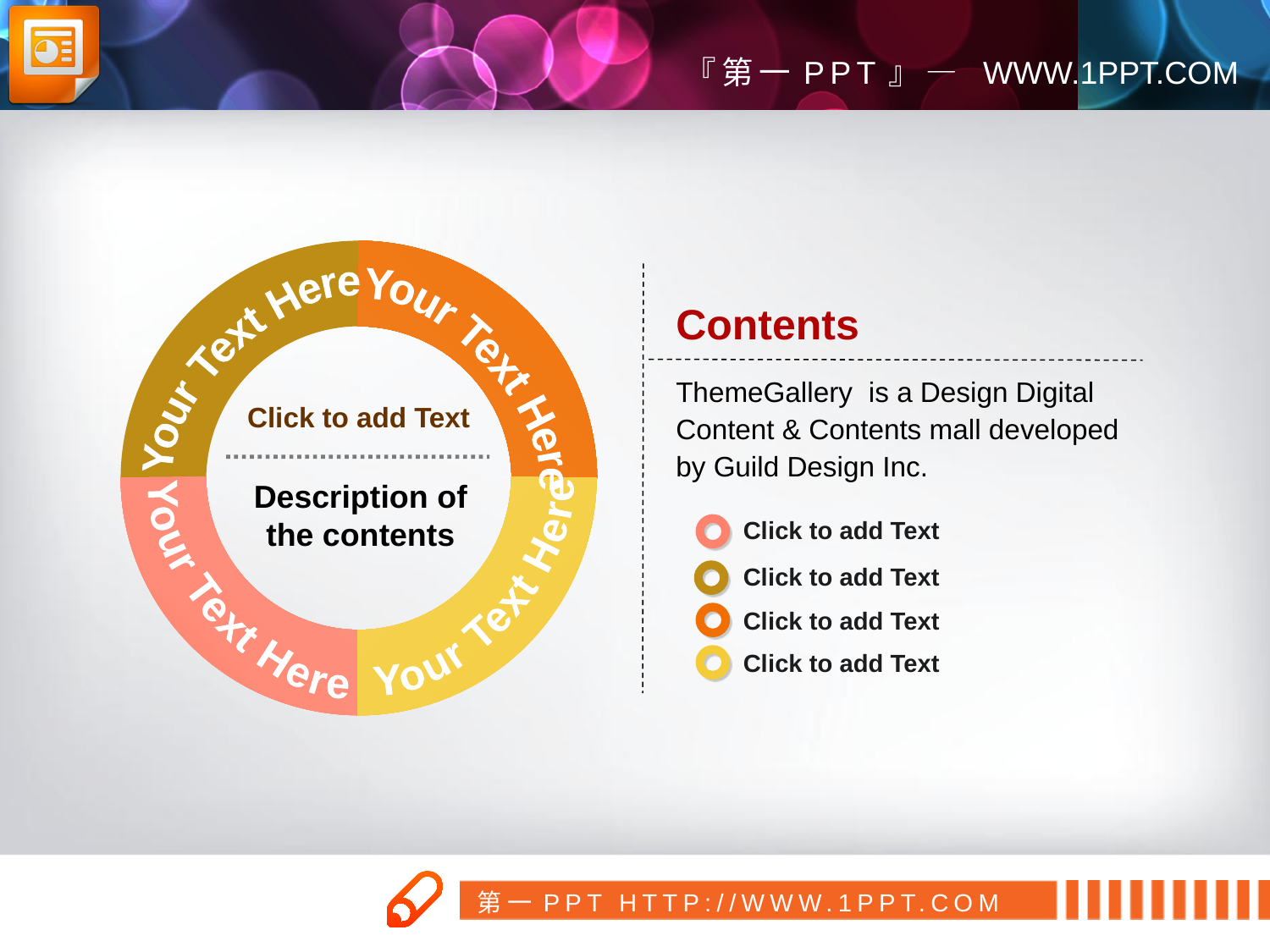

PPT模板下载：www.1ppt.com/moban/     行业PPT模板：www.1ppt.com/hangye/
节日PPT模板：www.1ppt.com/jieri/           PPT素材下载：www.1ppt.com/sucai/
PPT背景图片：www.1ppt.com/beijing/      PPT图表下载：www.1ppt.com/tubiao/
优秀PPT下载：www.1ppt.com/xiazai/        PPT教程： www.1ppt.com/powerpoint/
Word教程： www.1ppt.com/word/              Excel教程：www.1ppt.com/excel/
资料下载：www.1ppt.com/ziliao/                PPT课件下载：www.1ppt.com/kejian/
范文下载：www.1ppt.com/fanwen/             试卷下载：www.1ppt.com/shiti/
教案下载：www.1ppt.com/jiaoan/        PPT论坛：www.1ppt.cn

Contents

ThemeGallery  is a Design Digital Content & Contents mall developed by Guild Design Inc.
Your Text Here
Your Text Here
Click to add Text

Description of the contents
Your Text Here
Your Text Here
Click to add Text

Click to add Text

Click to add Text

Click to add Text